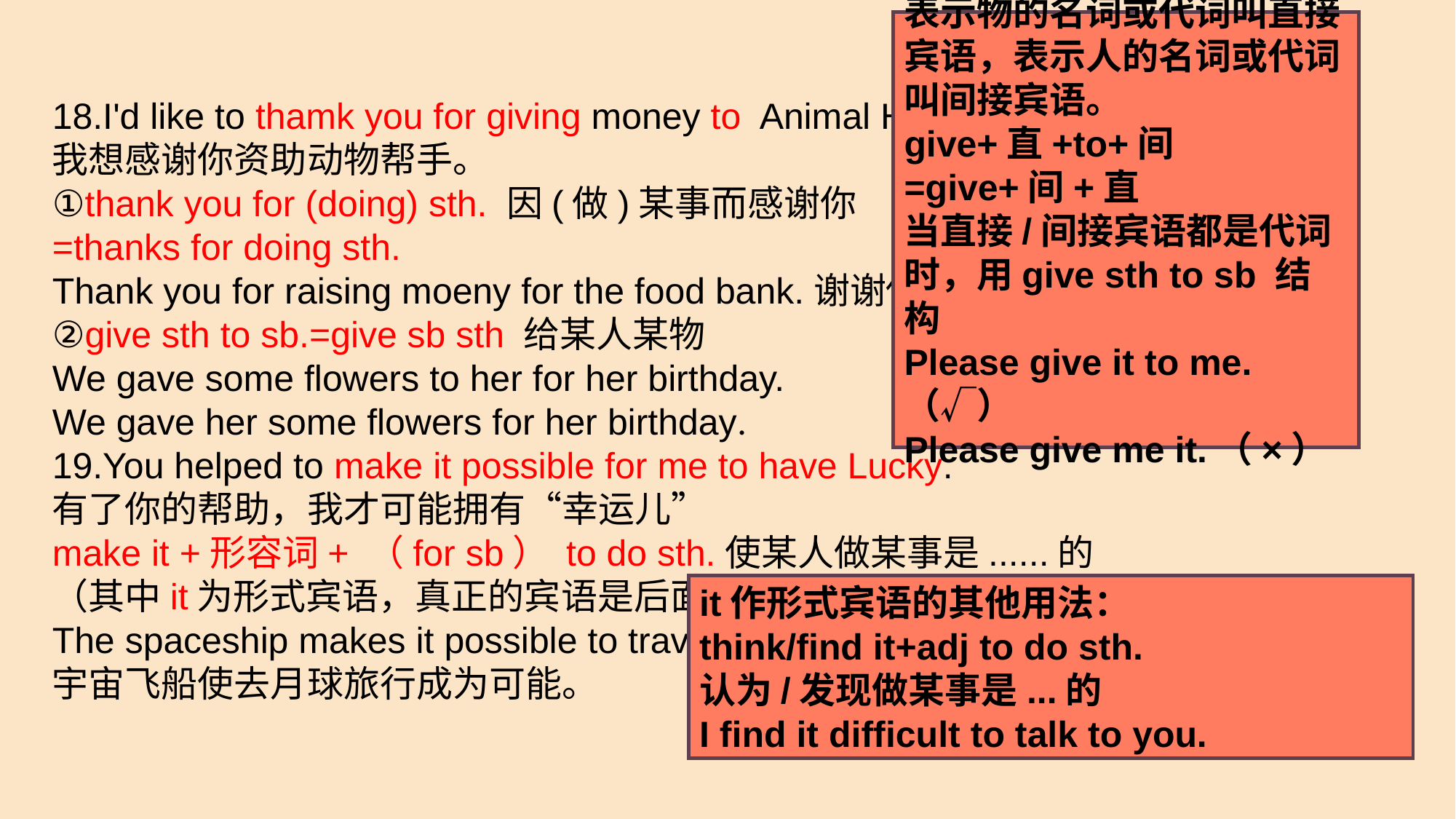

表示物的名词或代词叫直接宾语，表示人的名词或代词叫间接宾语。
give+直+to+间
=give+间+直
当直接/间接宾语都是代词时，用give sth to sb 结构
Please give it to me.（√）
Please give me it.（×）
18.I'd like to thamk you for giving money to  Animal Helpers.
我想感谢你资助动物帮手。
①thank you for (doing) sth. 因(做)某事而感谢你
=thanks for doing sth.
Thank you for raising moeny for the food bank.谢谢你为救助站筹钱。
②give sth to sb.=give sb sth 给某人某物
We gave some flowers to her for her birthday.
We gave her some flowers for her birthday.
19.You helped to make it possible for me to have Lucky.
有了你的帮助，我才可能拥有“幸运儿”
make it +形容词+ （for sb） to do sth.使某人做某事是......的
（其中it为形式宾语，真正的宾语是后面的动词不定式，形容词作宾语补足语）
The spaceship makes it possible to travel to the moon.
宇宙飞船使去月球旅行成为可能。
it作形式宾语的其他用法：
think/find it+adj to do sth.
认为/发现做某事是...的
I find it difficult to talk to you.